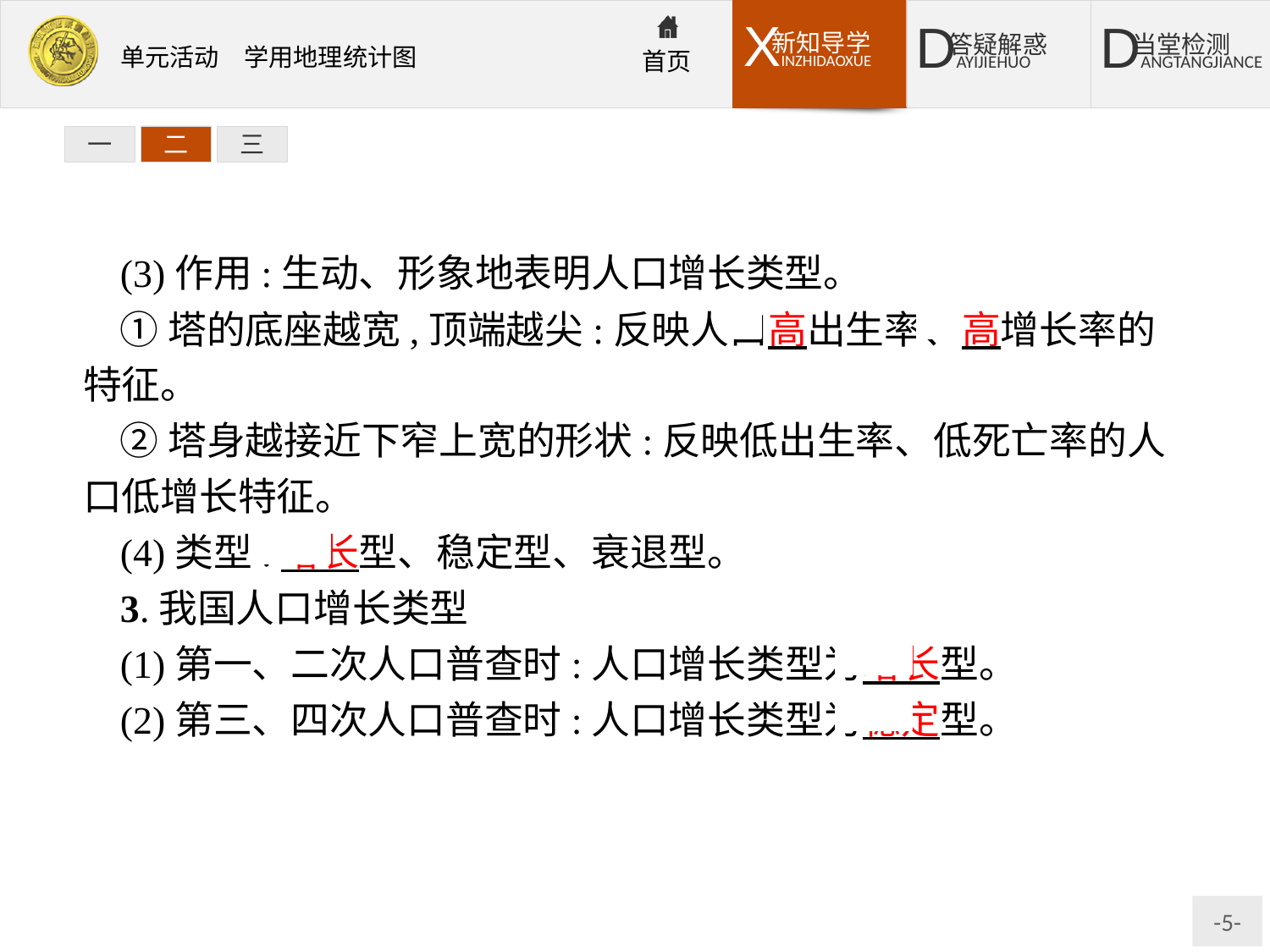

一
二
三
(3)作用:生动、形象地表明人口增长类型。
①塔的底座越宽,顶端越尖:反映人口高出生率、高增长率的特征。
②塔身越接近下窄上宽的形状:反映低出生率、低死亡率的人口低增长特征。
(4)类型:增长型、稳定型、衰退型。
3.我国人口增长类型
(1)第一、二次人口普查时:人口增长类型为增长型。
(2)第三、四次人口普查时:人口增长类型为稳定型。